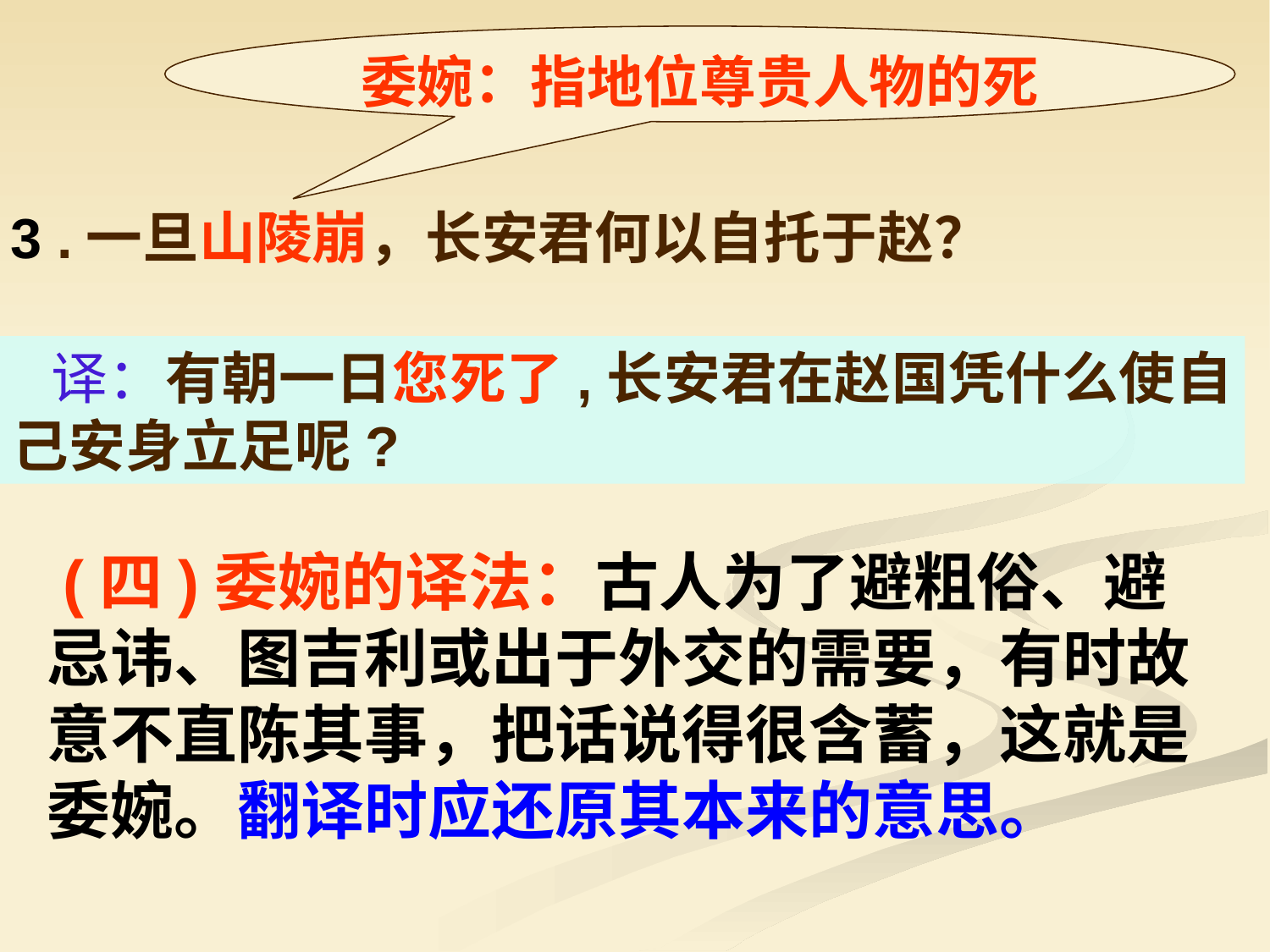

委婉：指地位尊贵人物的死
3 .一旦山陵崩，长安君何以自托于赵？
    译：有朝一日您死了,长安君在赵国凭什么使自己安身立足呢?
 (四)委婉的译法：古人为了避粗俗、避忌讳、图吉利或出于外交的需要，有时故意不直陈其事，把话说得很含蓄，这就是委婉。翻译时应还原其本来的意思。